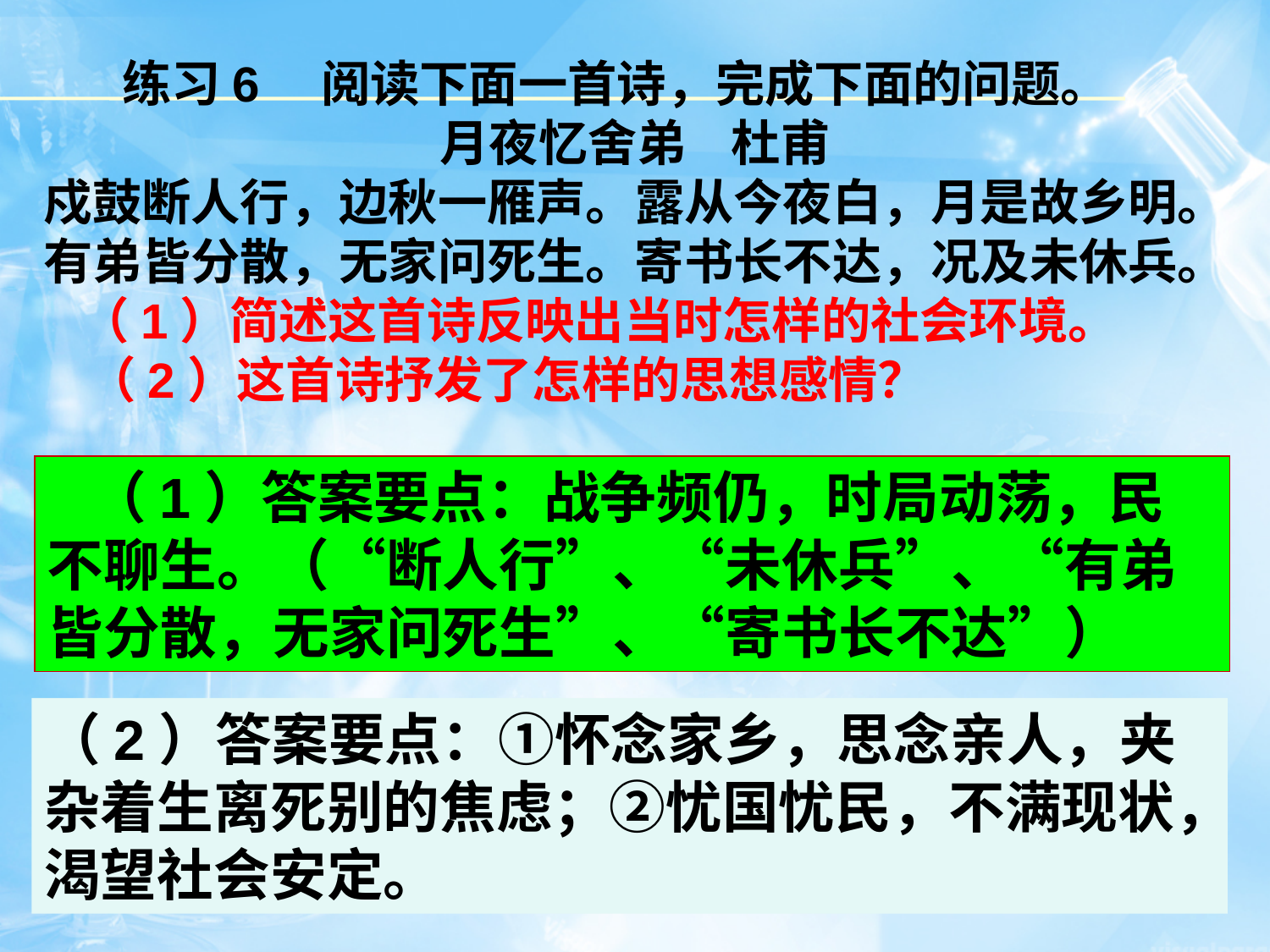

练习6　阅读下面一首诗，完成下面的问题。
月夜忆舍弟    杜甫
戍鼓断人行，边秋一雁声。露从今夜白，月是故乡明。
有弟皆分散，无家问死生。寄书长不达，况及未休兵。
　（1）简述这首诗反映出当时怎样的社会环境。
　（2）这首诗抒发了怎样的思想感情？
　（1）答案要点：战争频仍，时局动荡，民不聊生。（“断人行”、“未休兵”、“有弟皆分散，无家问死生”、“寄书长不达”）
（2）答案要点：①怀念家乡，思念亲人，夹杂着生离死别的焦虑；②忧国忧民，不满现状，渴望社会安定。